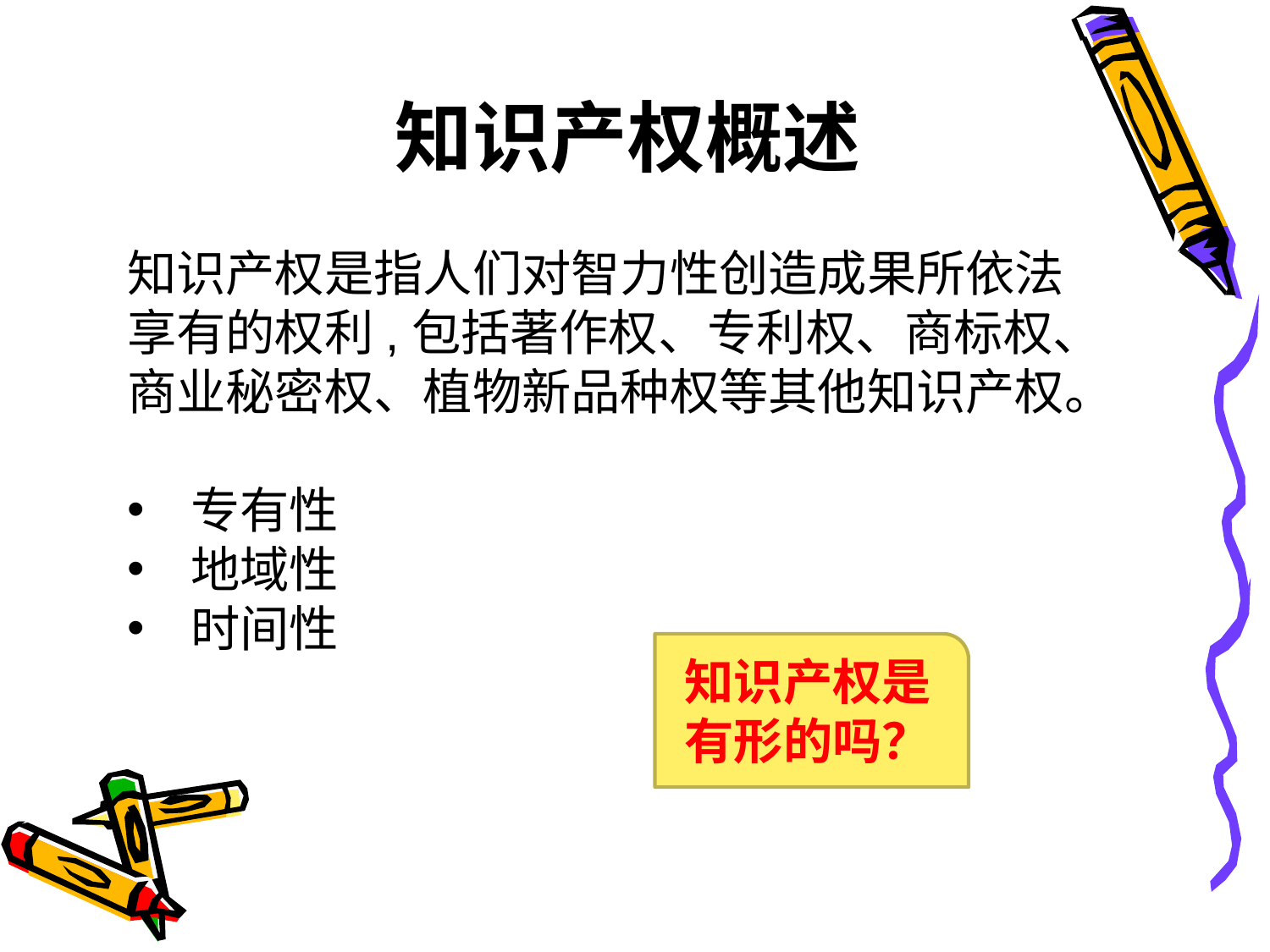

# 知识产权概述
知识产权是指人们对智力性创造成果所依法享有的权利,包括著作权、专利权、商标权、商业秘密权、植物新品种权等其他知识产权。

专有性
地域性
时间性

知识产权是有形的吗？